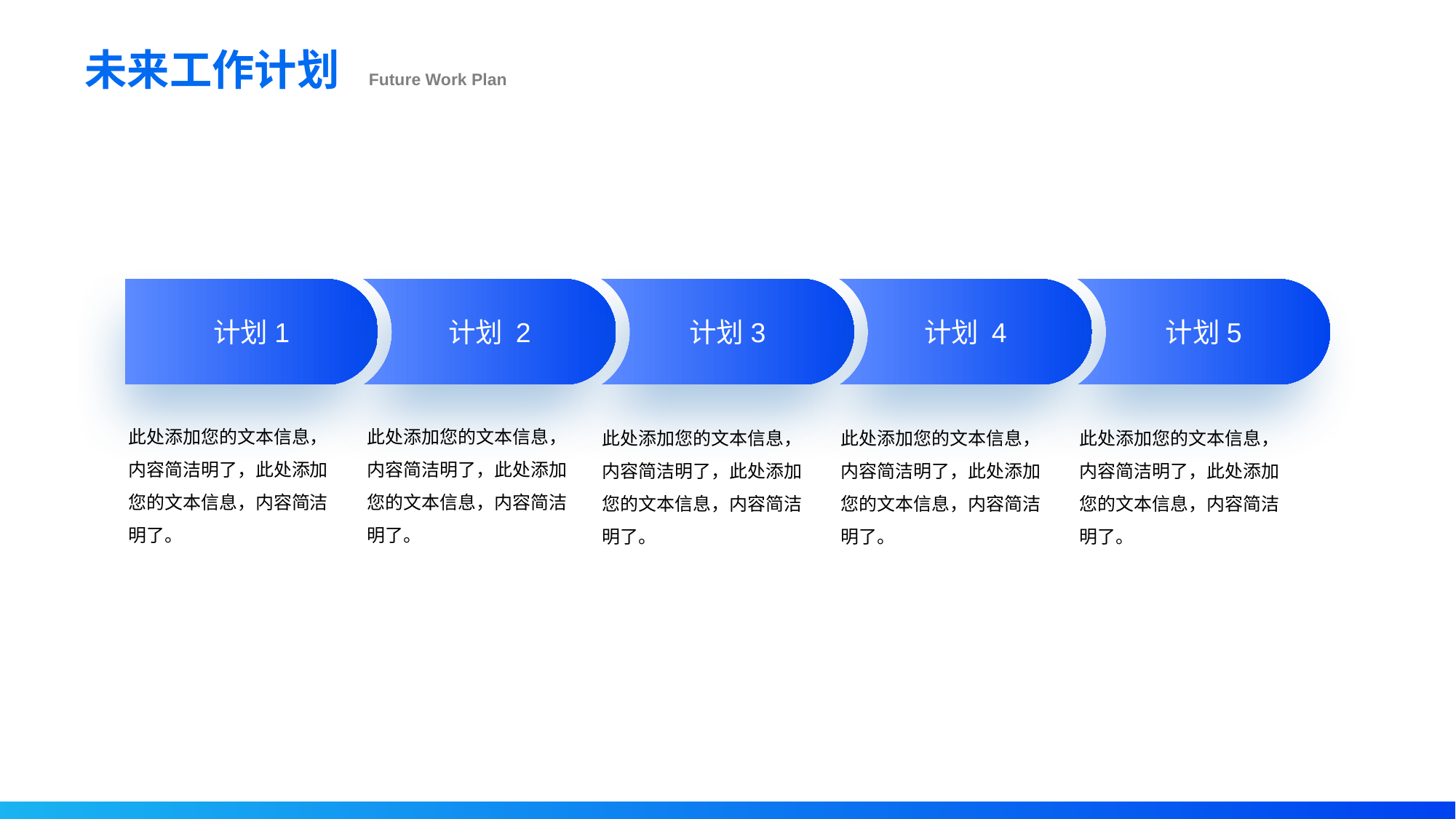

未来工作计划  Future Work Plan

计划1
计划 2
计划3
计划 4
计划5
此处添加您的文本信息，内容简洁明了，此处添加您的文本信息，内容简洁明了。
此处添加您的文本信息，内容简洁明了，此处添加您的文本信息，内容简洁明了。
此处添加您的文本信息，内容简洁明了，此处添加您的文本信息，内容简洁明了。
此处添加您的文本信息，内容简洁明了，此处添加您的文本信息，内容简洁明了。
此处添加您的文本信息，内容简洁明了，此处添加您的文本信息，内容简洁明了。